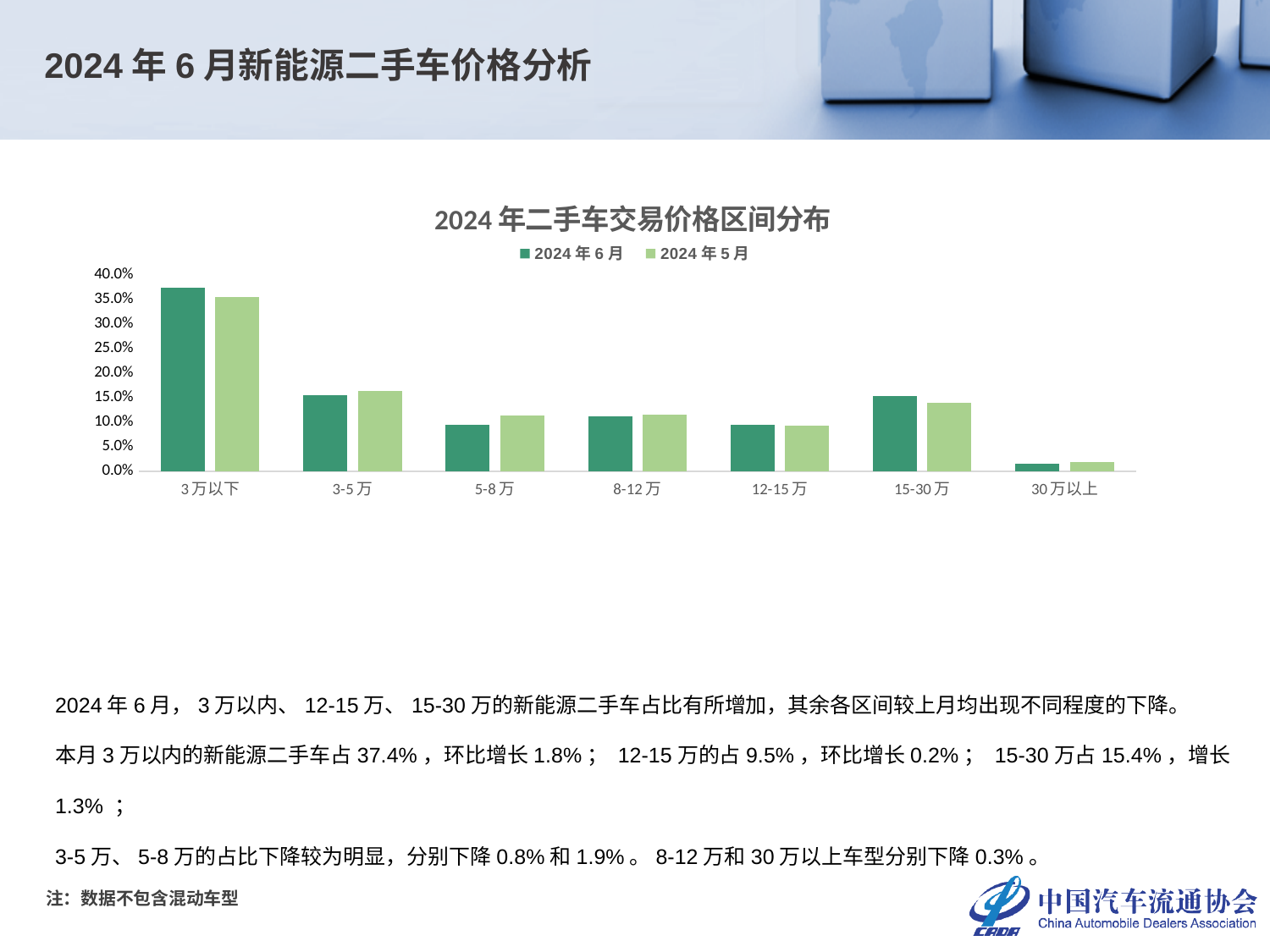

2024年6月新能源二手车价格分析

### Chart: 2024年二手车交易价格区间分布

| Category | 2024年6月 | 2024年5月 |
|---|---|---|
| 3万以下 | 0.37411702688455456 | 0.35580524344569286 |
| 3-5万 | 0.15524512387981024 | 0.16330777004934308 |
| 5-8万 | 0.09430680021085926 | 0.11348909101718091 |
| 8-12万 | 0.11149182920400633 | 0.11491587896082278 |
| 12-15万 | 0.09493937796520822 | 0.09250341834611497 |
| 15-30万 | 0.15361096468107538 | 0.14047916295107307 |
| 30万以上 | 0.01628887717448603 | 0.019499435229772308 |
2024年6月，3万以内、12-15万、15-30万的新能源二手车占比有所增加，其余各区间较上月均出现不同程度的下降。
本月3万以内的新能源二手车占37.4%，环比增长1.8%； 12-15万的占9.5%，环比增长0.2%； 15-30万占15.4%，增长1.3% ；
3-5万、5-8万的占比下降较为明显，分别下降0.8%和1.9%。8-12万和30万以上车型分别下降0.3%。
注：数据不包含混动车型